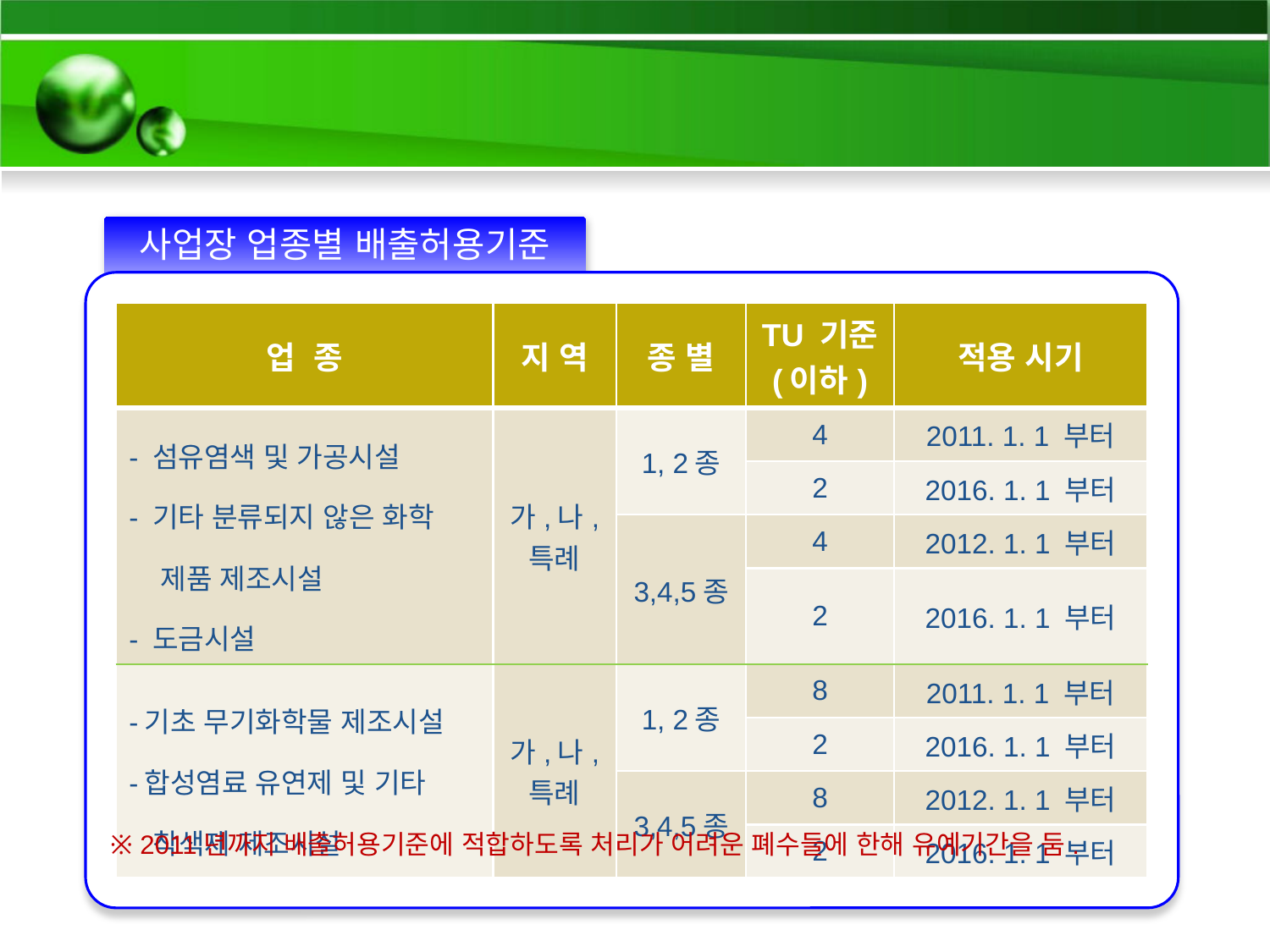

사업장 업종별 배출허용기준

| 업 종 | 지 역 | 종 별 | TU 기준 (이하) | 적용 시기 |
| --- | --- | --- | --- | --- |
| - 섬유염색 및 가공시설 - 기타 분류되지 않은 화학 제품 제조시설 - 도금시설 | 가,나, 특례 | 1, 2종 | 4 | 2011. 1. 1 부터 |
|  |  |  | 2 | 2016. 1. 1 부터 |
|  |  | 3,4,5종 | 4 | 2012. 1. 1 부터 |
|  |  |  | 2 | 2016. 1. 1 부터 |
| -기초 무기화학물 제조시설 -합성염료 유연제 및 기타 착색제 제조시설 | 가,나, 특례 | 1, 2종 | 8 | 2011. 1. 1 부터 |
|  |  |  | 2 | 2016. 1. 1 부터 |
|  |  | 3,4,5종 | 8 | 2012. 1. 1 부터 |
|  |  |  | 2 | 2016. 1. 1 부터 |
※ 2011년까지 배출허용기준에 적합하도록 처리가 어려운 폐수들에 한해 유예기간을 둠.